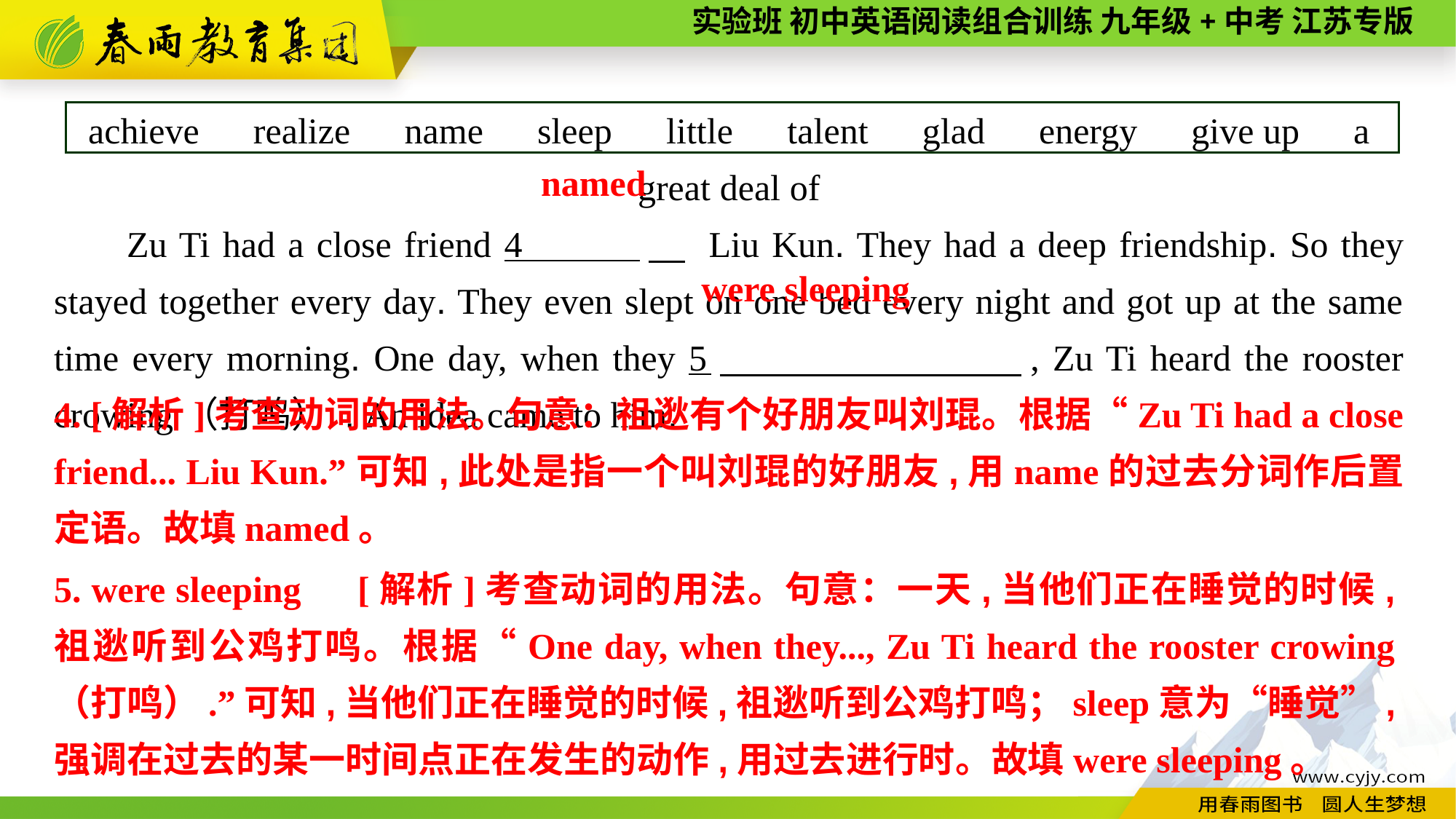

achieve　realize　name　sleep　little　talent　glad　energy　give up　a great deal of
Zu Ti had a close friend 4         　 Liu Kun. They had a deep friendship. So they stayed together every day. They even slept on one bed every night and got up at the same time every morning. One day, when they 5　                     , Zu Ti heard the rooster crowing（打鸣） . An idea came to him.

named
were sleeping
4. [解析]考查动词的用法。句意：祖逖有个好朋友叫刘琨。根据“Zu Ti had a close friend... Liu Kun.”可知,此处是指一个叫刘琨的好朋友,用name的过去分词作后置定语。故填named。
5. were sleeping　[解析]考查动词的用法。句意：一天,当他们正在睡觉的时候,祖逖听到公鸡打鸣。根据“One day, when they..., Zu Ti heard the rooster crowing（打鸣）.”可知,当他们正在睡觉的时候,祖逖听到公鸡打鸣；sleep意为“睡觉”,强调在过去的某一时间点正在发生的动作,用过去进行时。故填were sleeping。